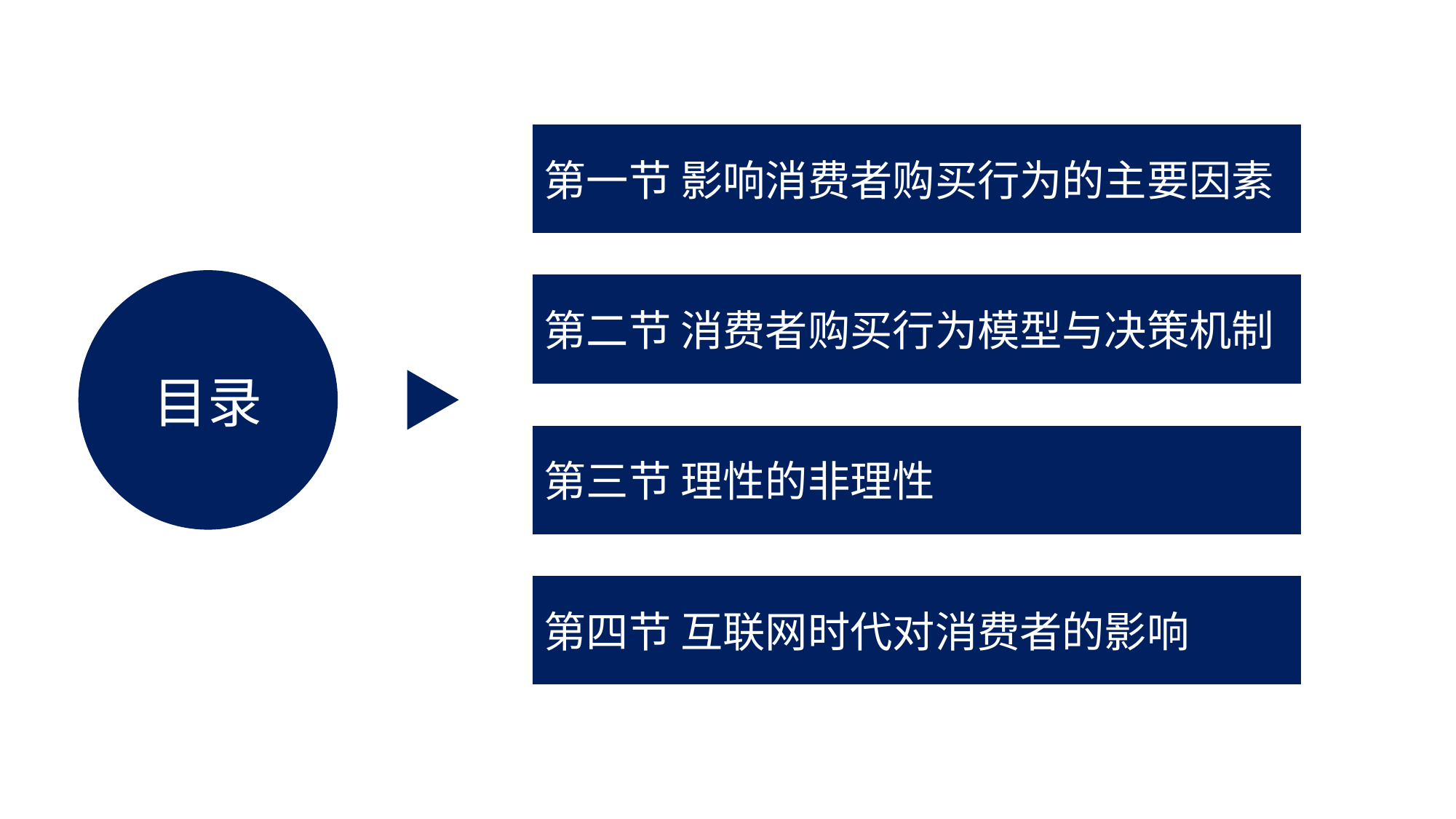

第一节 影响消费者购买行为的主要因素

目录
第二节 消费者购买行为模型与决策机制

第三节 理性的非理性
第四节 互联网时代对消费者的影响